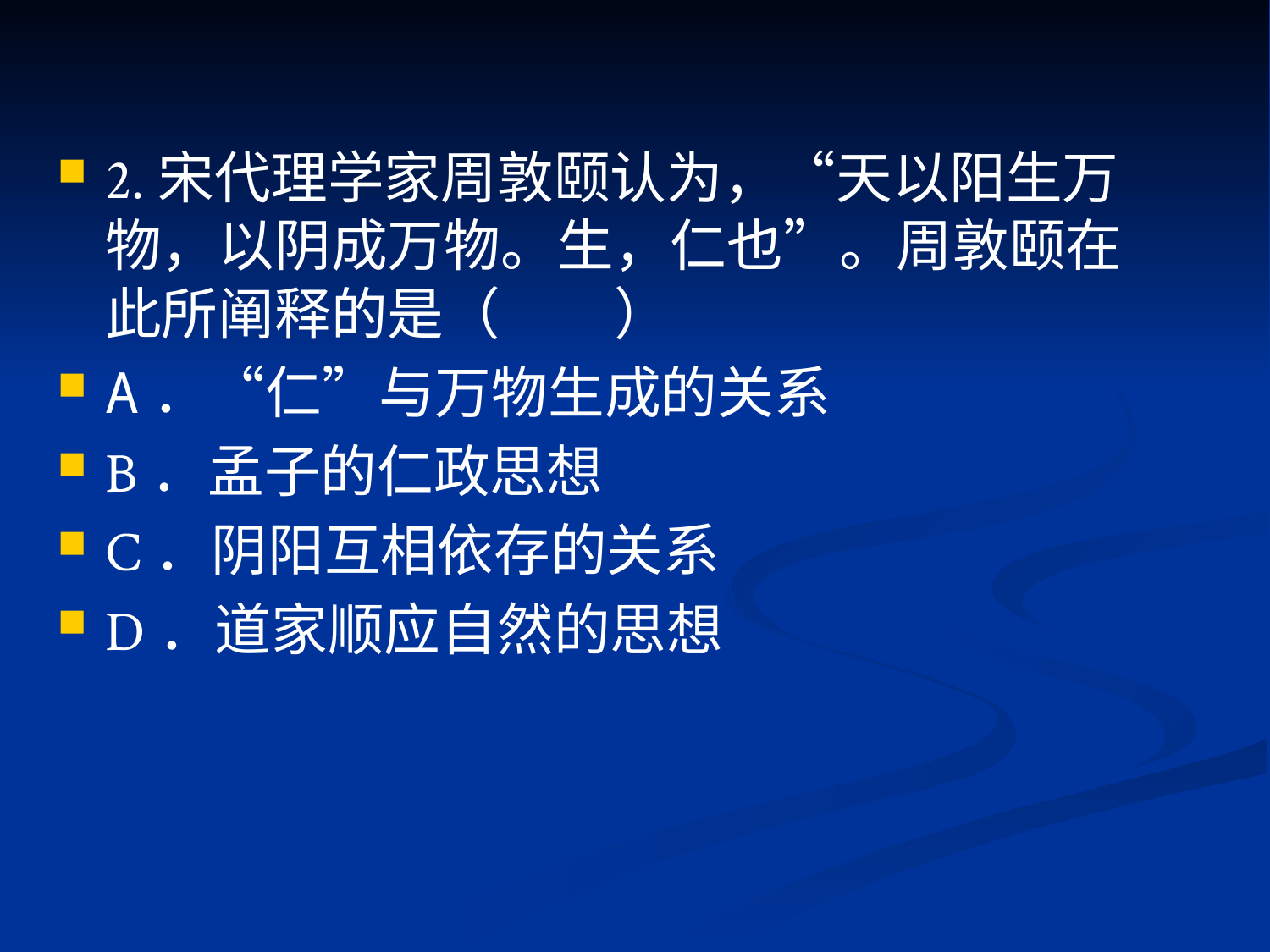

2.宋代理学家周敦颐认为，“天以阳生万物，以阴成万物。生，仁也”。周敦颐在此所阐释的是（　　）
A．“仁”与万物生成的关系
B．孟子的仁政思想
C．阴阳互相依存的关系
D．道家顺应自然的思想